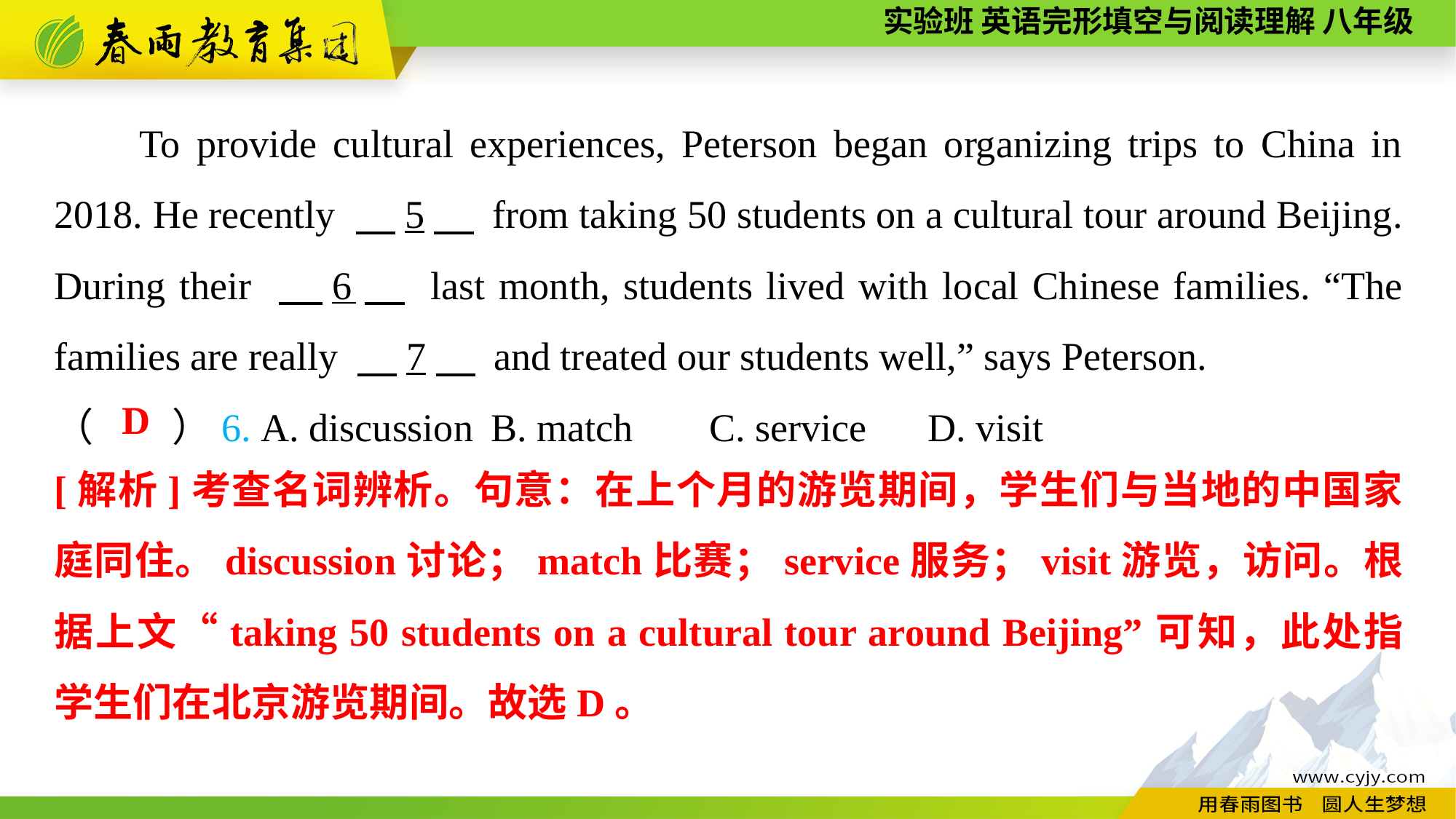

To provide cultural experiences, Peterson began organizing trips to China in 2018. He recently 　5　 from taking 50 students on a cultural tour around Beijing. During their 　6　 last month, students lived with local Chinese families. “The families are really 　7　 and treated our students well,” says Peterson.
（　　）6. A. discussion	B. match	C. service	D. visit
D
[解析]考查名词辨析。句意：在上个月的游览期间，学生们与当地的中国家庭同住。discussion讨论；match比赛；service服务；visit游览，访问。根据上文“taking 50 students on a cultural tour around Beijing”可知，此处指学生们在北京游览期间。故选D。